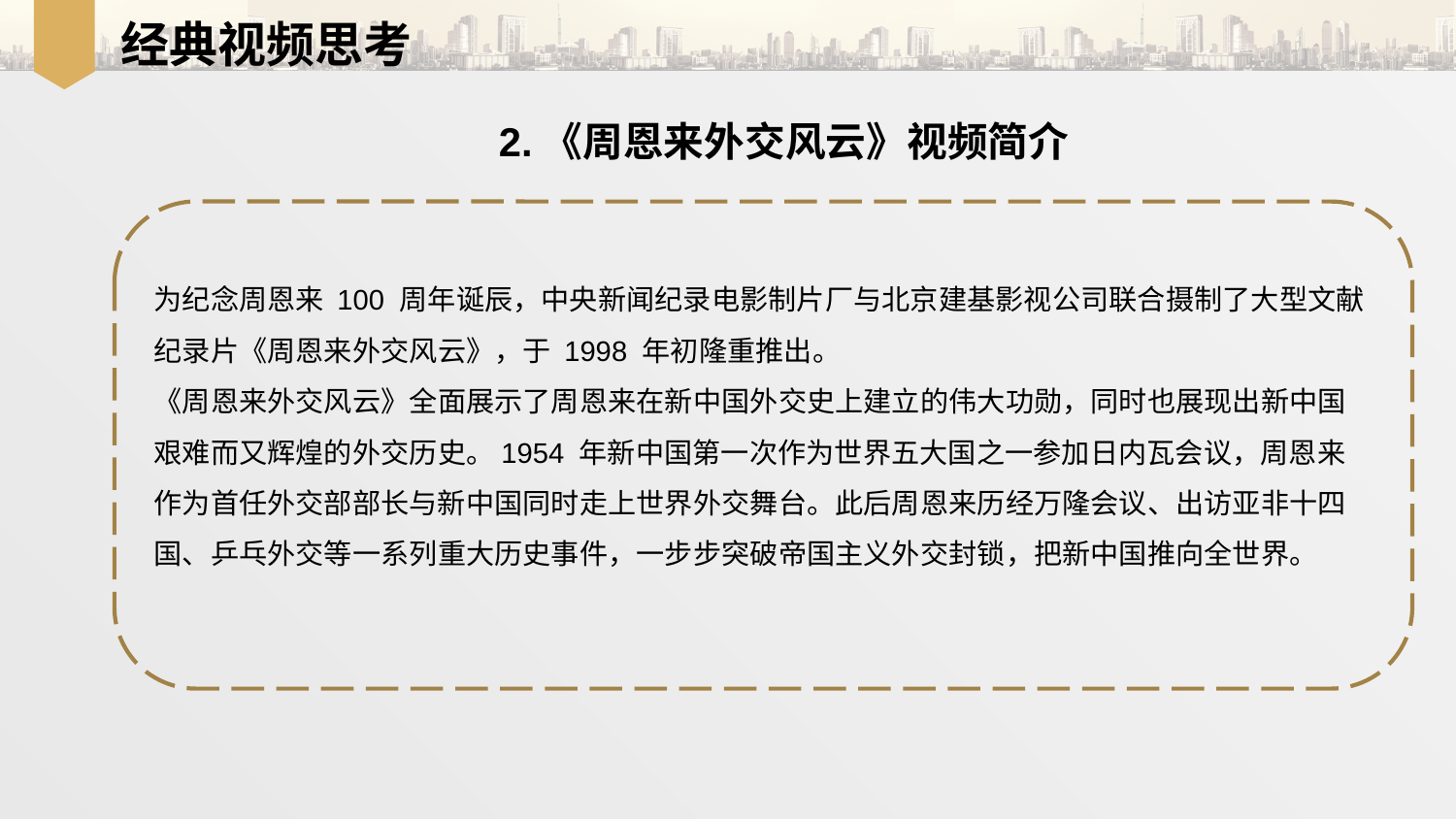

经典视频思考
2.《周恩来外交风云》视频简介

为纪念周恩来 100 周年诞辰，中央新闻纪录电影制片厂与北京建基影视公司联合摄制了大型文献纪录片《周恩来外交风云》，于 1998 年初隆重推出。
《周恩来外交风云》全面展示了周恩来在新中国外交史上建立的伟大功勋，同时也展现出新中国艰难而又辉煌的外交历史。1954 年新中国第一次作为世界五大国之一参加日内瓦会议，周恩来作为首任外交部部长与新中国同时走上世界外交舞台。此后周恩来历经万隆会议、出访亚非十四国、乒乓外交等一系列重大历史事件，一步步突破帝国主义外交封锁，把新中国推向全世界。